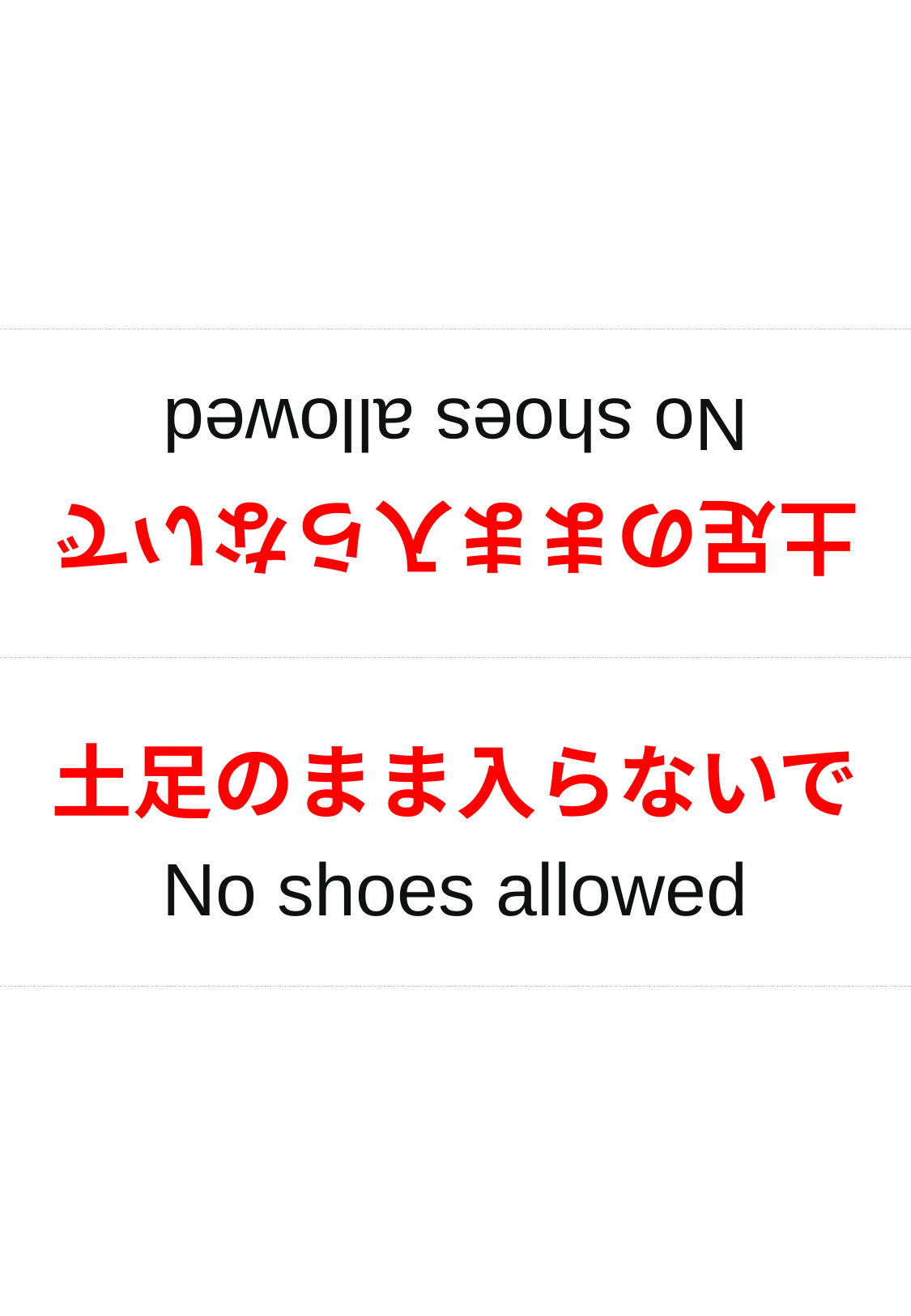

土足のまま入らないで
No shoes allowed
土足のまま入らないで
No shoes allowed